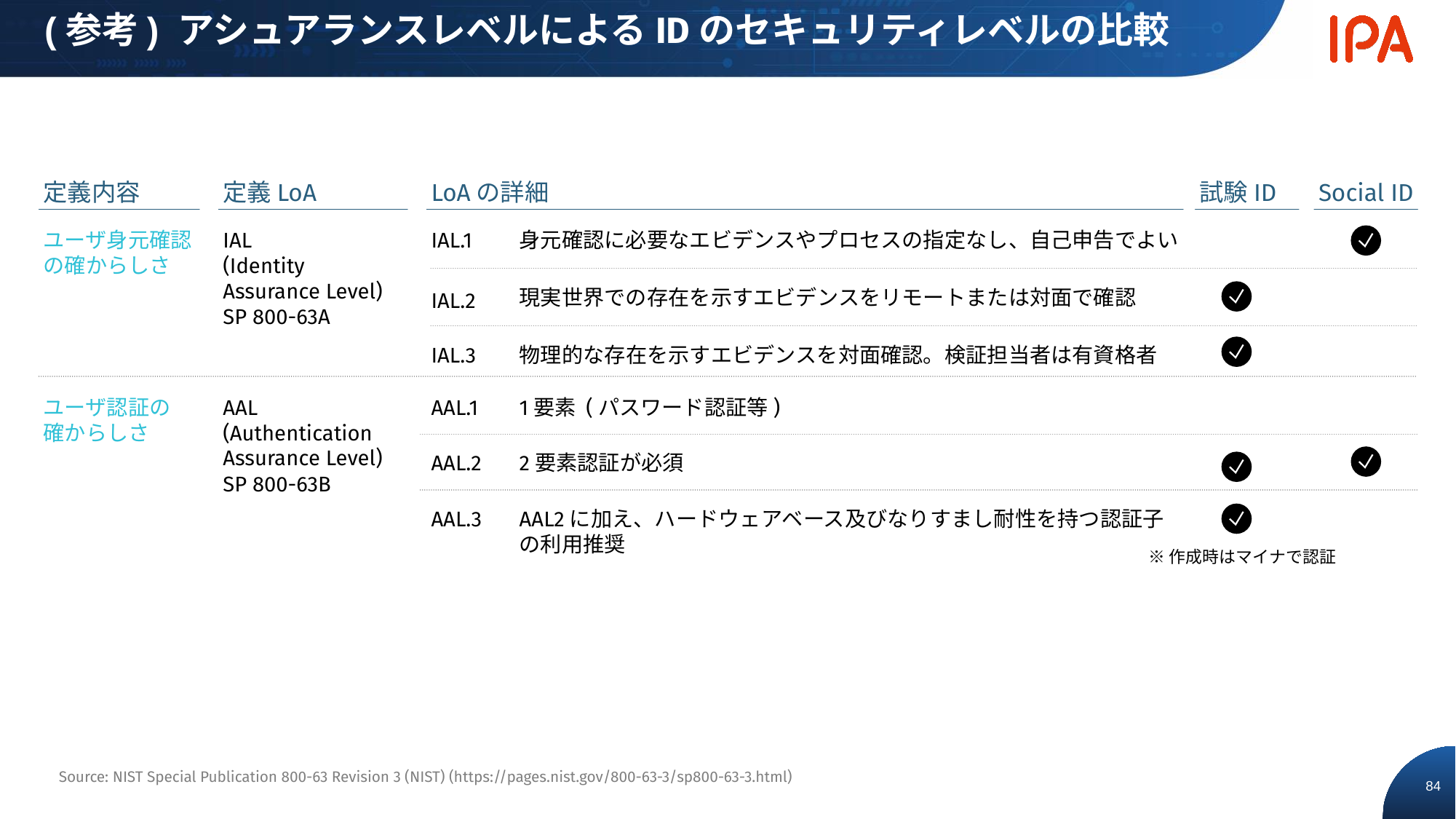

# (参考) アシュアランスレベルによるIDのセキュリティレベルの比較
定義内容
定義LoA
LoAの詳細
試験ID
Social ID
ユーザ身元確認の確からしさ
IAL
(Identity Assurance Level)
SP 800-63A
IAL.1
身元確認に必要なエビデンスやプロセスの指定なし、自己申告でよい

現実世界での存在を示すエビデンスをリモートまたは対面で確認
IAL.2

IAL.3
物理的な存在を示すエビデンスを対面確認。検証担当者は有資格者

ユーザ認証の
確からしさ
AAL
(Authentication Assurance Level)
SP 800-63B
AAL.1
1要素 (パスワード認証等)
AAL.2
2要素認証が必須

AAL.3
AAL2に加え、ハードウェアベース及びなりすまし耐性を持つ認証子の利用推奨

※作成時はマイナで認証
Source: NIST Special Publication 800-63 Revision 3 (NIST) (https://pages.nist.gov/800-63-3/sp800-63-3.html)